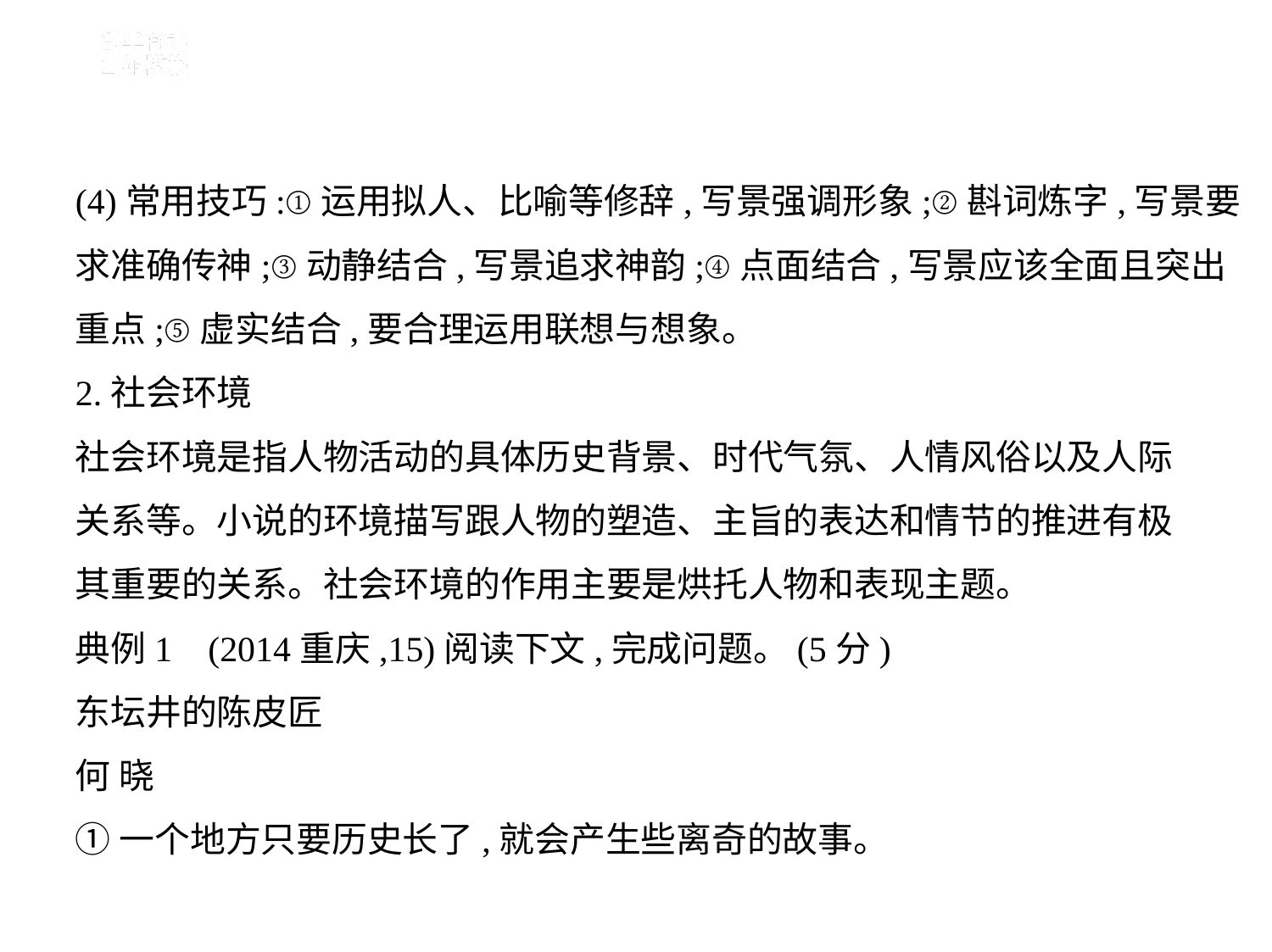

(4)常用技巧:①运用拟人、比喻等修辞,写景强调形象;②斟词炼字,写景要
求准确传神;③动静结合,写景追求神韵;④点面结合,写景应该全面且突出
重点;⑤虚实结合,要合理运用联想与想象。
2.社会环境
社会环境是指人物活动的具体历史背景、时代气氛、人情风俗以及人际
关系等。小说的环境描写跟人物的塑造、主旨的表达和情节的推进有极
其重要的关系。社会环境的作用主要是烘托人物和表现主题。
典例1    (2014重庆,15)阅读下文,完成问题。(5分)
东坛井的陈皮匠
何 晓
①一个地方只要历史长了,就会产生些离奇的故事。